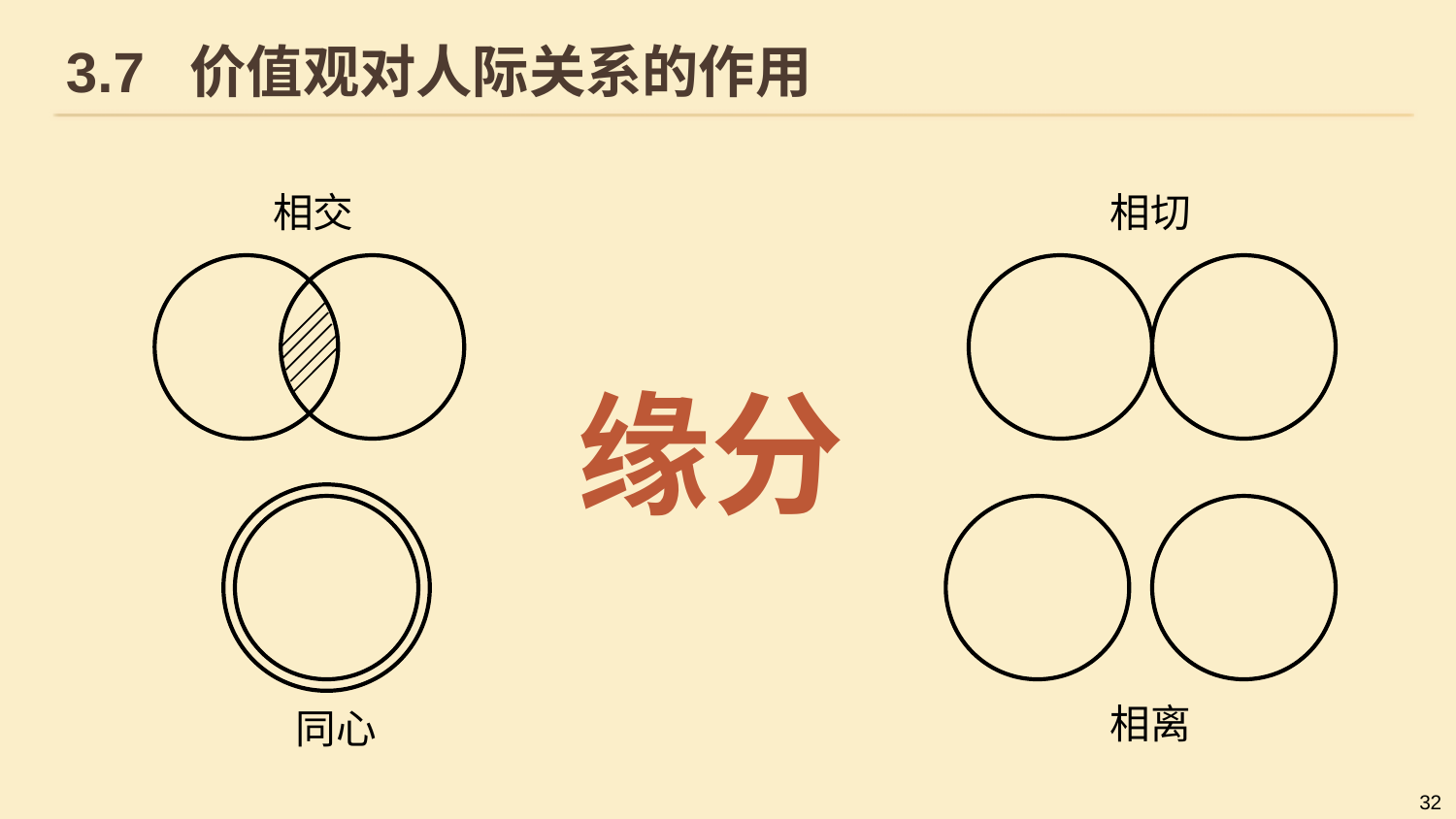

# 3.7  价值观对人际关系的作用
相交
相切

缘分

相离
同心
32